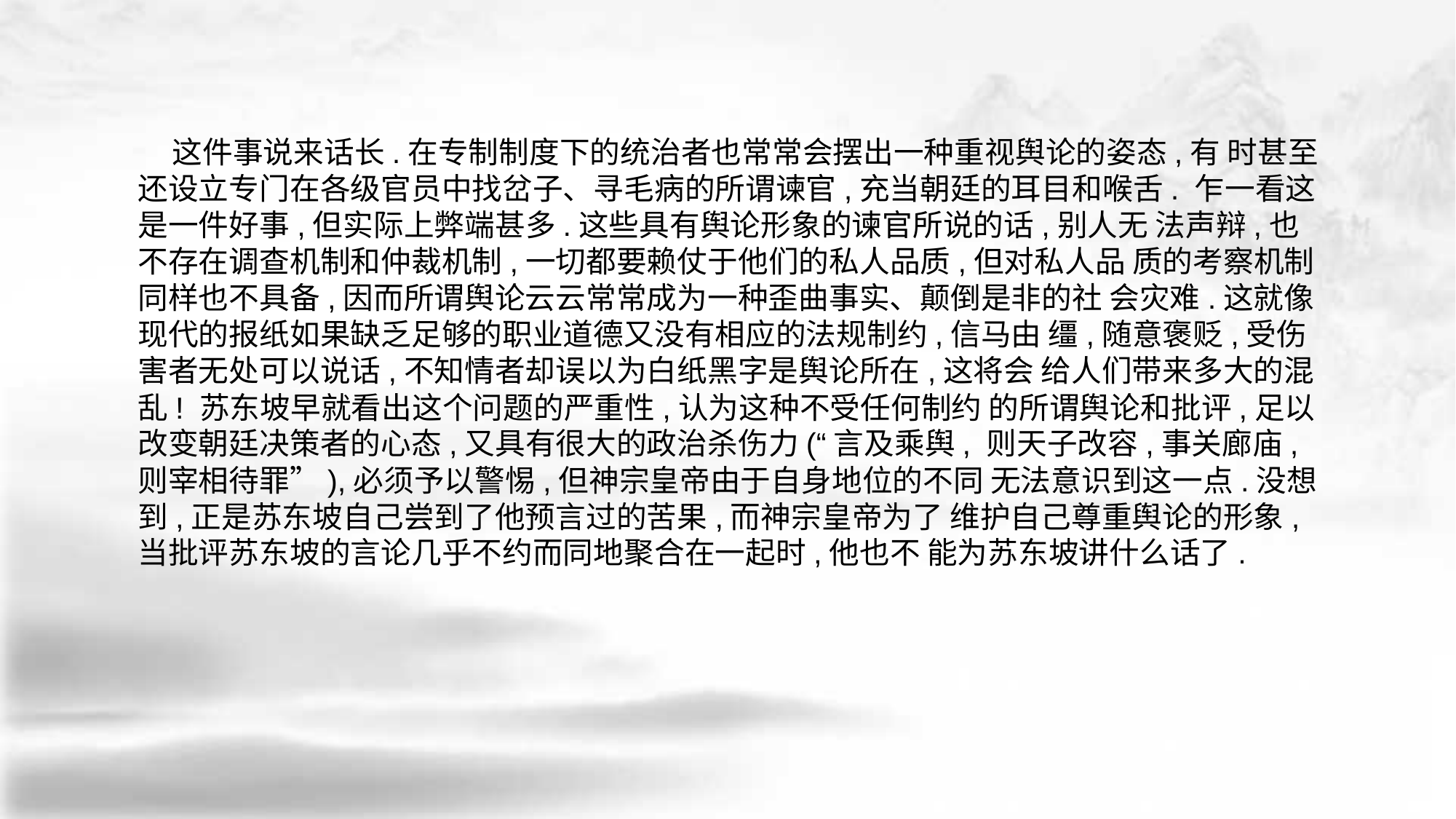

这件事说来话长.在专制制度下的统治者也常常会摆出一种重视舆论的姿态,有 时甚至还设立专门在各级官员中找岔子、寻毛病的所谓谏官,充当朝廷的耳目和喉舌. 乍一看这是一件好事,但实际上弊端甚多.这些具有舆论形象的谏官所说的话,别人无 法声辩,也不存在调查机制和仲裁机制,一切都要赖仗于他们的私人品质,但对私人品 质的考察机制同样也不具备,因而所谓舆论云云常常成为一种歪曲事实、颠倒是非的社 会灾难.这就像现代的报纸如果缺乏足够的职业道德又没有相应的法规制约,信马由 缰,随意褒贬,受伤害者无处可以说话,不知情者却误以为白纸黑字是舆论所在,这将会 给人们带来多大的混乱! 苏东坡早就看出这个问题的严重性,认为这种不受任何制约 的所谓舆论和批评,足以改变朝廷决策者的心态,又具有很大的政治杀伤力(“言及乘舆, 则天子改容,事关廊庙,则宰相待罪”),必须予以警惕,但神宗皇帝由于自身地位的不同 无法意识到这一点.没想到,正是苏东坡自己尝到了他预言过的苦果,而神宗皇帝为了 维护自己尊重舆论的形象,当批评苏东坡的言论几乎不约而同地聚合在一起时,他也不 能为苏东坡讲什么话了.